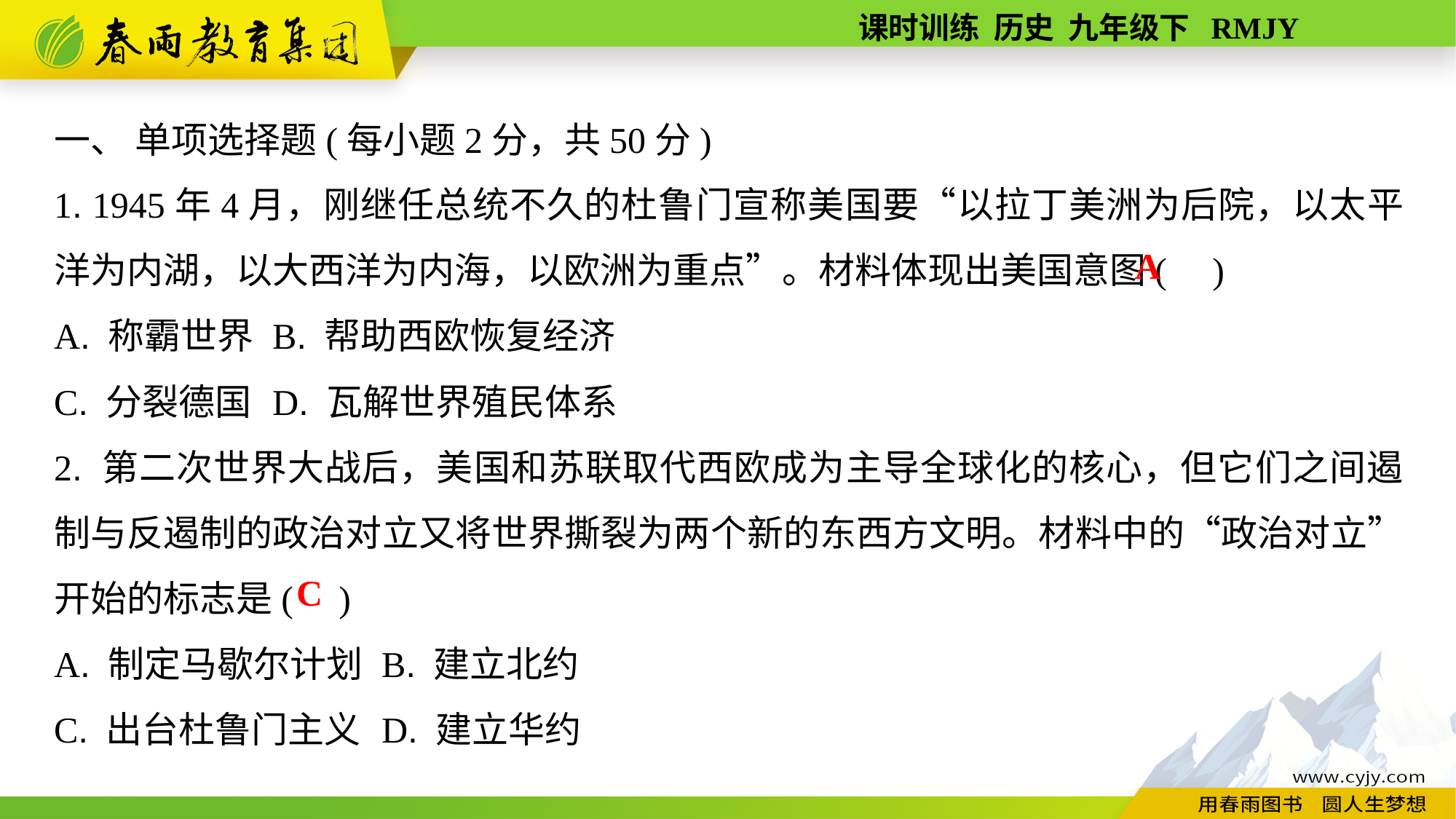

一、 单项选择题(每小题2分，共50分)
1. 1945年4月，刚继任总统不久的杜鲁门宣称美国要“以拉丁美洲为后院，以太平洋为内湖，以大西洋为内海，以欧洲为重点”。材料体现出美国意图(     )
A. 称霸世界	B. 帮助西欧恢复经济
C. 分裂德国	D. 瓦解世界殖民体系
2. 第二次世界大战后，美国和苏联取代西欧成为主导全球化的核心，但它们之间遏制与反遏制的政治对立又将世界撕裂为两个新的东西方文明。材料中的“政治对立”开始的标志是(     )
A. 制定马歇尔计划	B. 建立北约
C. 出台杜鲁门主义	D. 建立华约
A
C